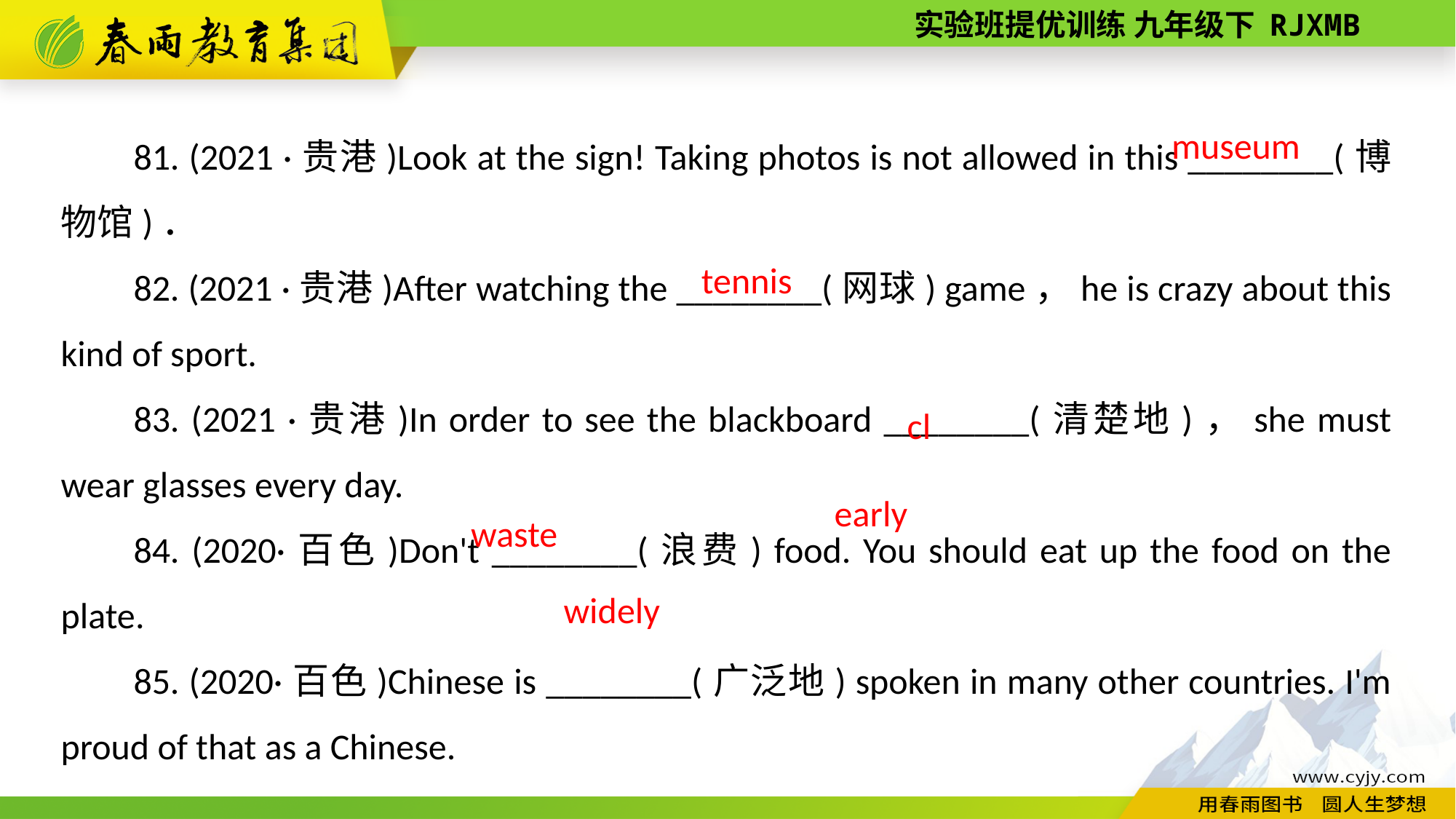

81. (2021 ·贵港)Look at the sign! Taking photos is not allowed in this ________(博物馆)．
82. (2021 ·贵港)After watching the ________(网球) game，he is crazy about this kind of sport.
83. (2021 ·贵港)In order to see the blackboard ________(清楚地)，she must wear glasses every day.
84. (2020·百色)Don't ________(浪费) food. You should eat up the food on the plate.
85. (2020·百色)Chinese is ________(广泛地) spoken in many other countries. I'm proud of that as a Chinese.
museum
tennis
clearly
waste
widely